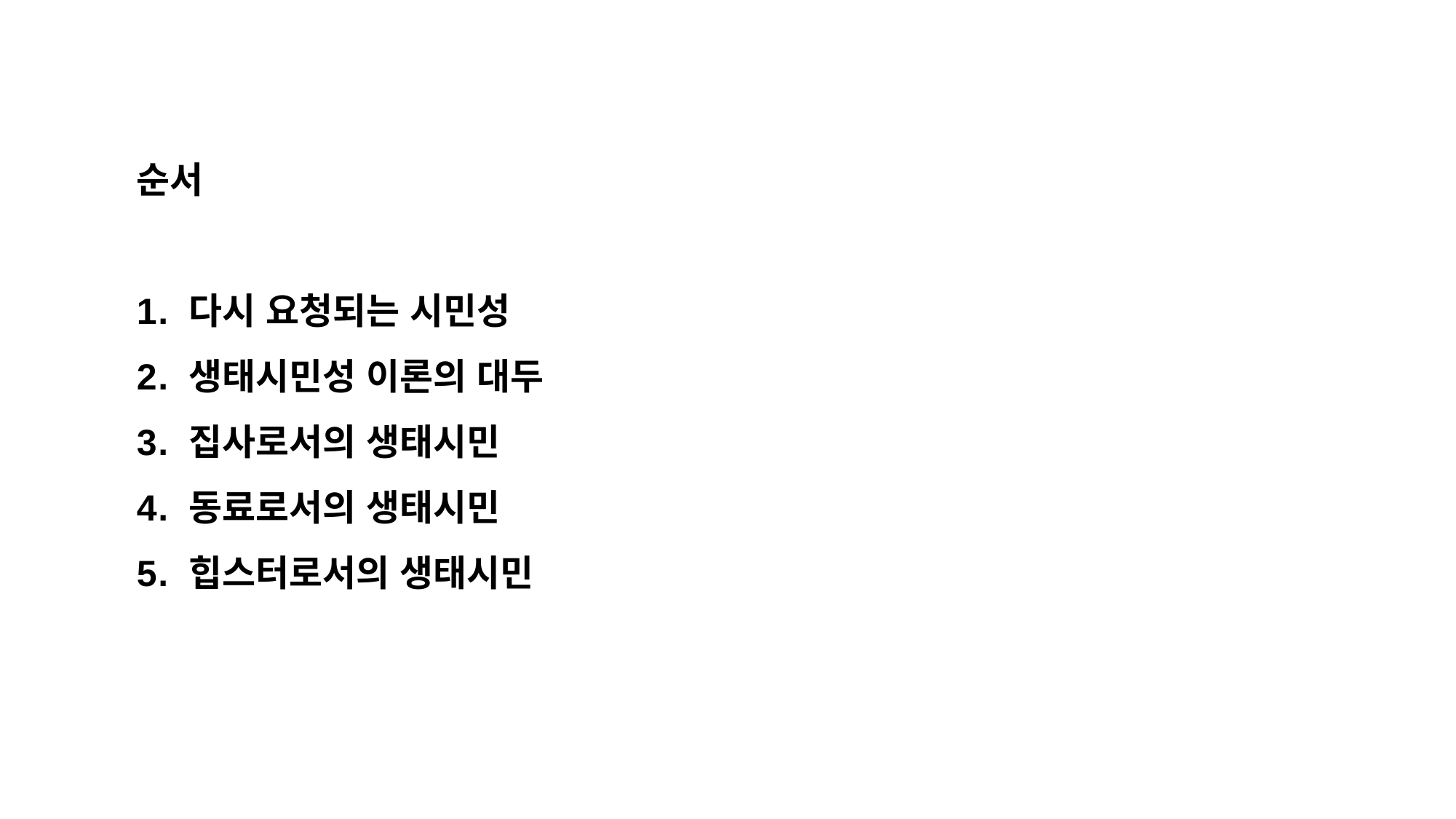

순서

 다시 요청되는 시민성
 생태시민성 이론의 대두
 집사로서의 생태시민
 동료로서의 생태시민
 힙스터로서의 생태시민